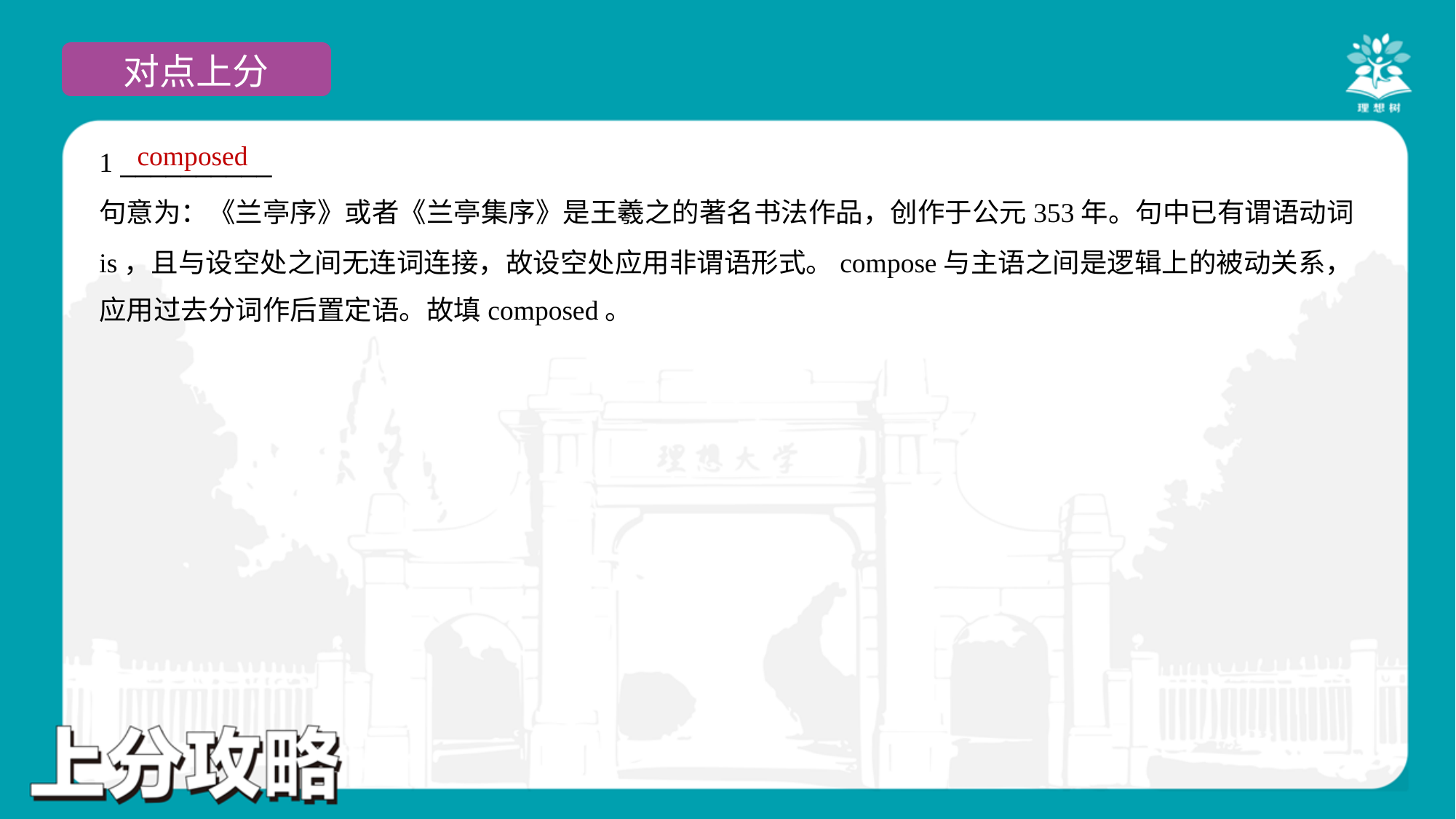

composed
1 __________
句意为：《兰亭序》或者《兰亭集序》是王羲之的著名书法作品，创作于公元353年。句中已有谓语动词
is，且与设空处之间无连词连接，故设空处应用非谓语形式。compose与主语之间是逻辑上的被动关系，
应用过去分词作后置定语。故填composed。